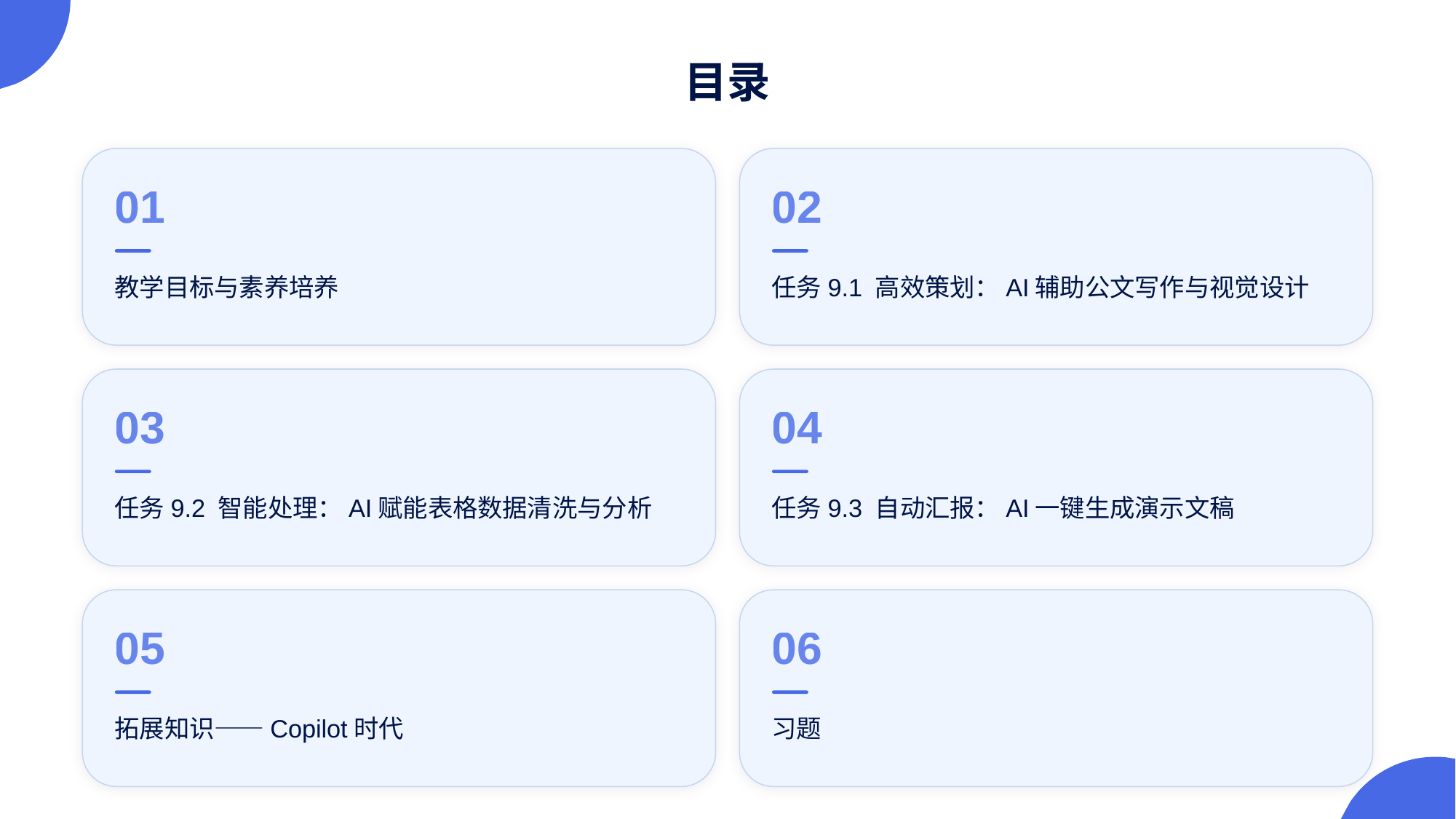

目录

01
02

教学目标与素养培养
任务9.1 高效策划：AI辅助公文写作与视觉设计

03
04

任务9.2 智能处理：AI赋能表格数据清洗与分析
任务9.3 自动汇报：AI一键生成演示文稿

05
06

拓展知识——Copilot时代
习题